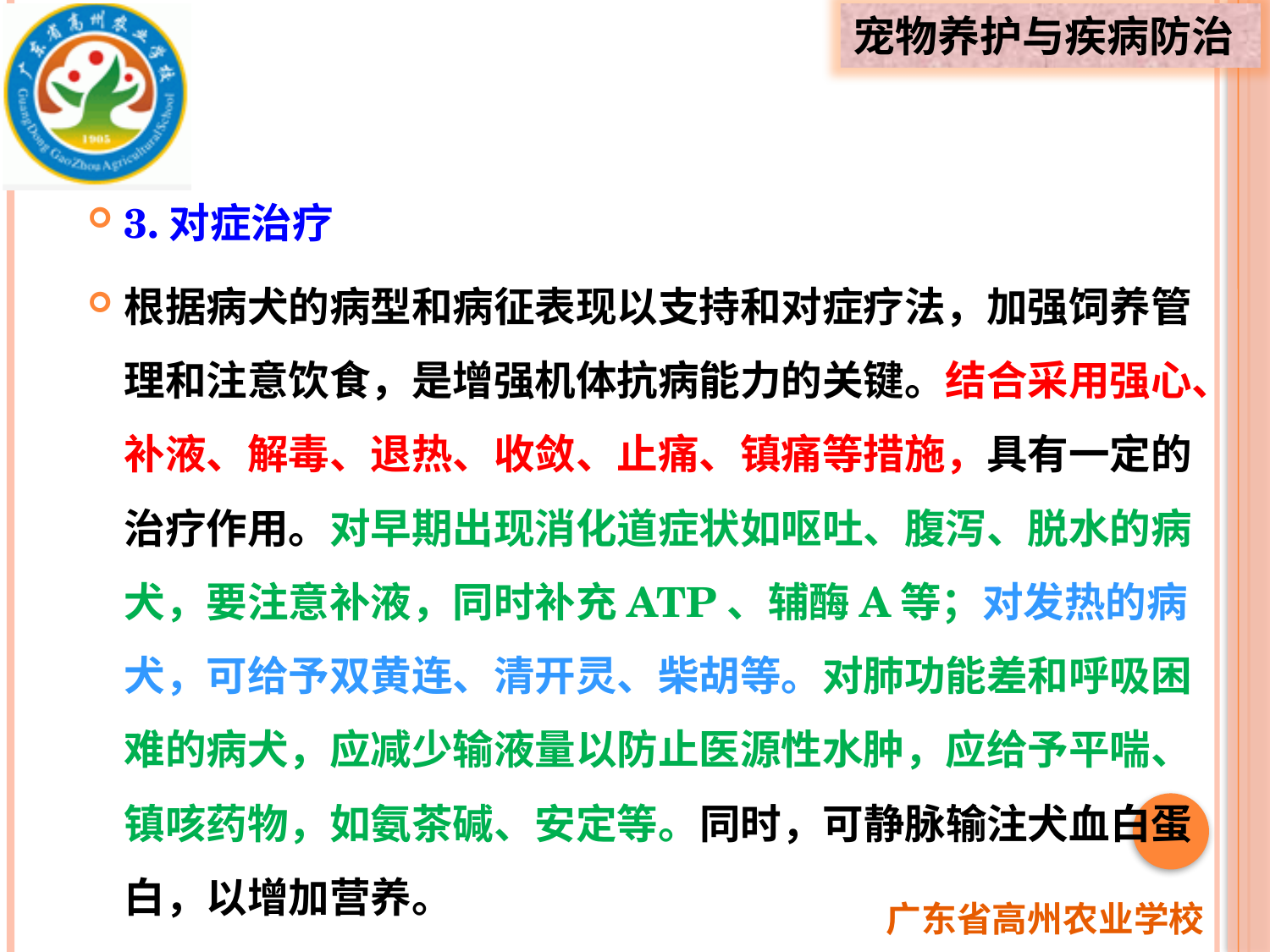

3.对症治疗
根据病犬的病型和病征表现以支持和对症疗法，加强饲养管理和注意饮食，是增强机体抗病能力的关键。结合采用强心、补液、解毒、退热、收敛、止痛、镇痛等措施，具有一定的治疗作用。对早期出现消化道症状如呕吐、腹泻、脱水的病犬，要注意补液，同时补充ATP、辅酶A等；对发热的病犬，可给予双黄连、清开灵、柴胡等。对肺功能差和呼吸困难的病犬，应减少输液量以防止医源性水肿，应给予平喘、镇咳药物，如氨茶碱、安定等。同时，可静脉输注犬血白蛋白，以增加营养。